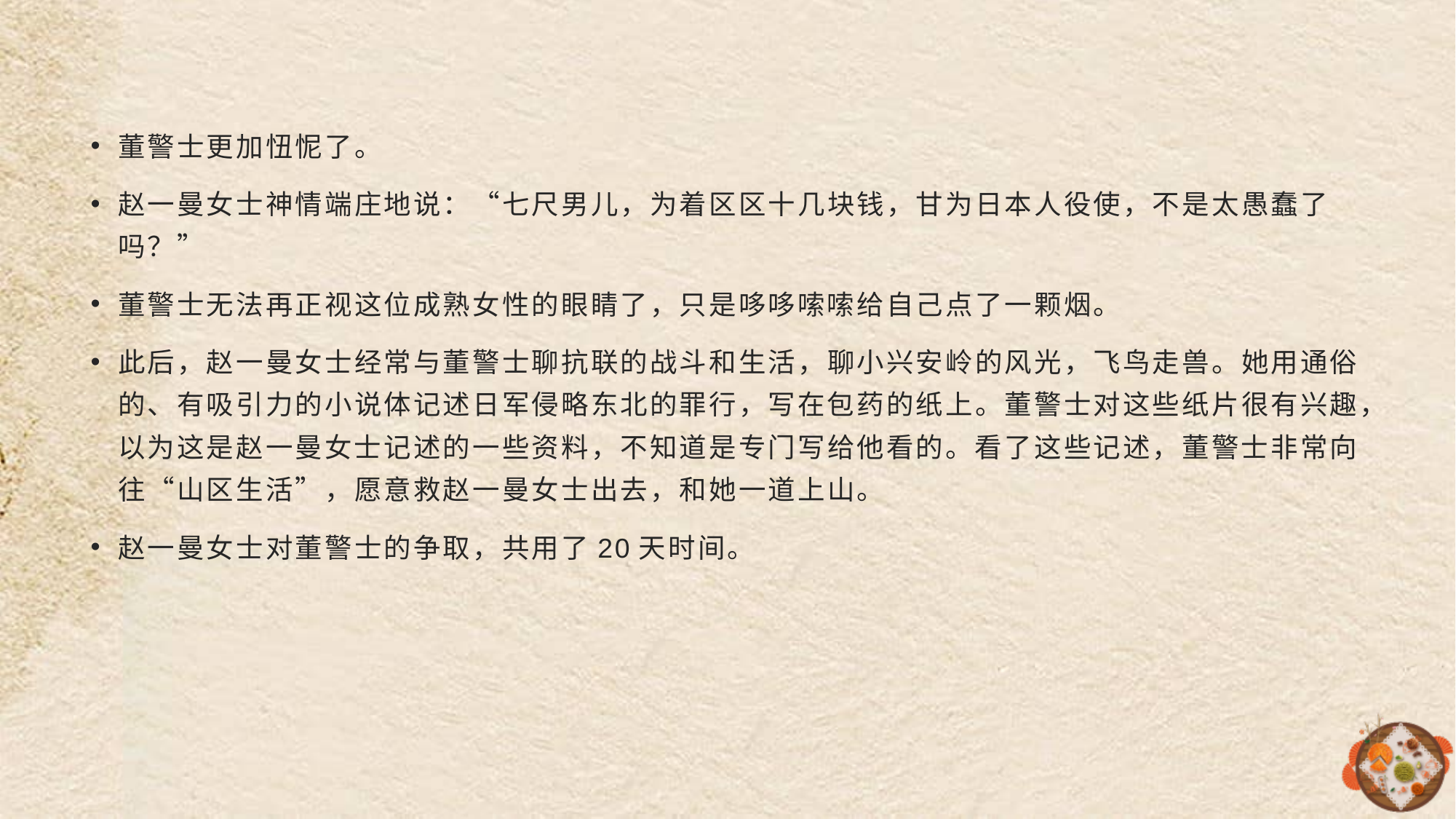

#
董警士更加忸怩了。
赵一曼女士神情端庄地说：“七尺男儿，为着区区十几块钱，甘为日本人役使，不是太愚蠢了吗？”
董警士无法再正视这位成熟女性的眼睛了，只是哆哆嗦嗦给自己点了一颗烟。
此后，赵一曼女士经常与董警士聊抗联的战斗和生活，聊小兴安岭的风光，飞鸟走兽。她用通俗的、有吸引力的小说体记述日军侵略东北的罪行，写在包药的纸上。董警士对这些纸片很有兴趣，以为这是赵一曼女士记述的一些资料，不知道是专门写给他看的。看了这些记述，董警士非常向往“山区生活”，愿意救赵一曼女士出去，和她一道上山。
赵一曼女士对董警士的争取，共用了20天时间。